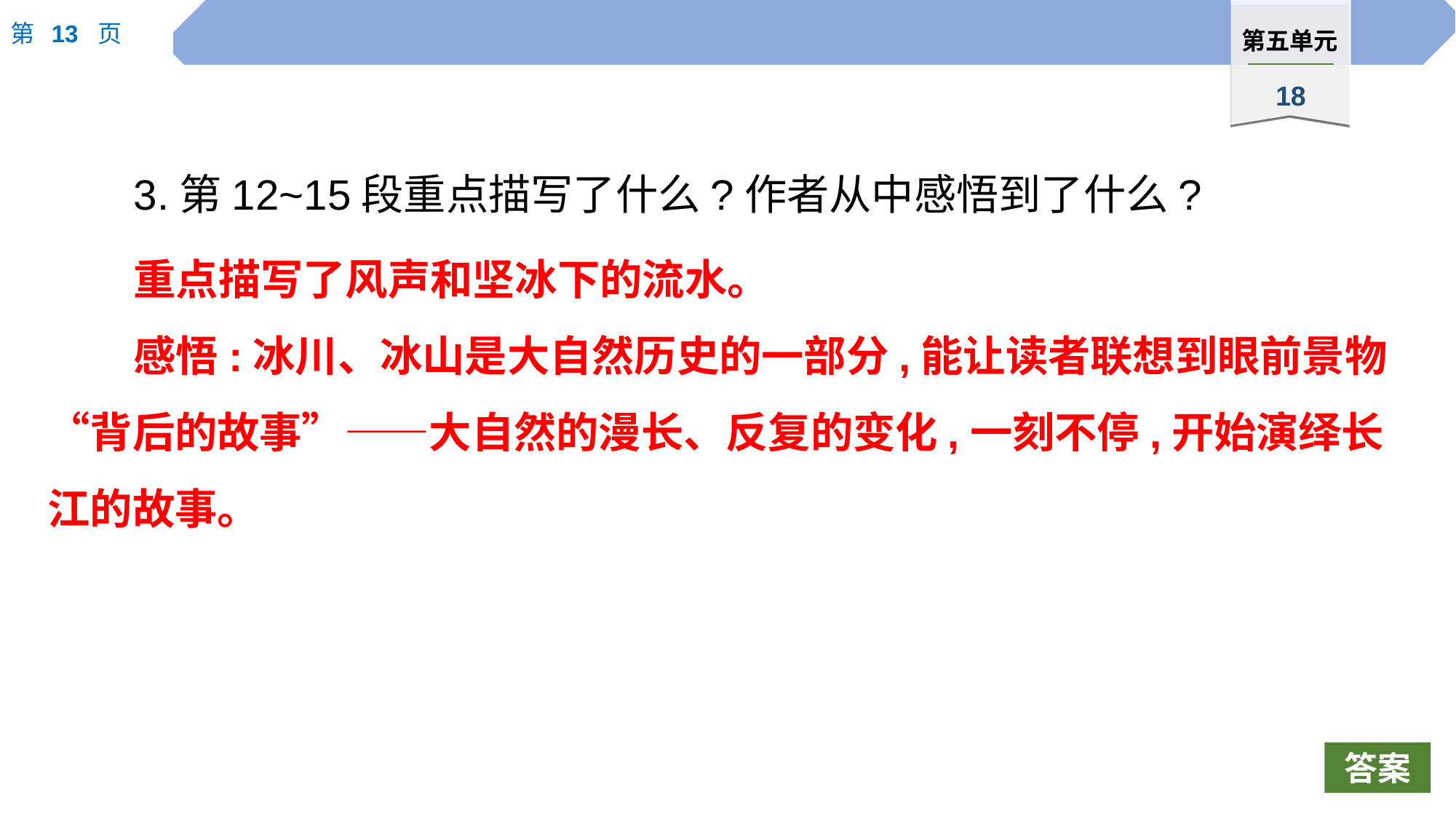

3.第12~15段重点描写了什么?作者从中感悟到了什么?
重点描写了风声和坚冰下的流水。
感悟:冰川、冰山是大自然历史的一部分,能让读者联想到眼前景物“背后的故事”——大自然的漫长、反复的变化,一刻不停,开始演绎长江的故事。
答案